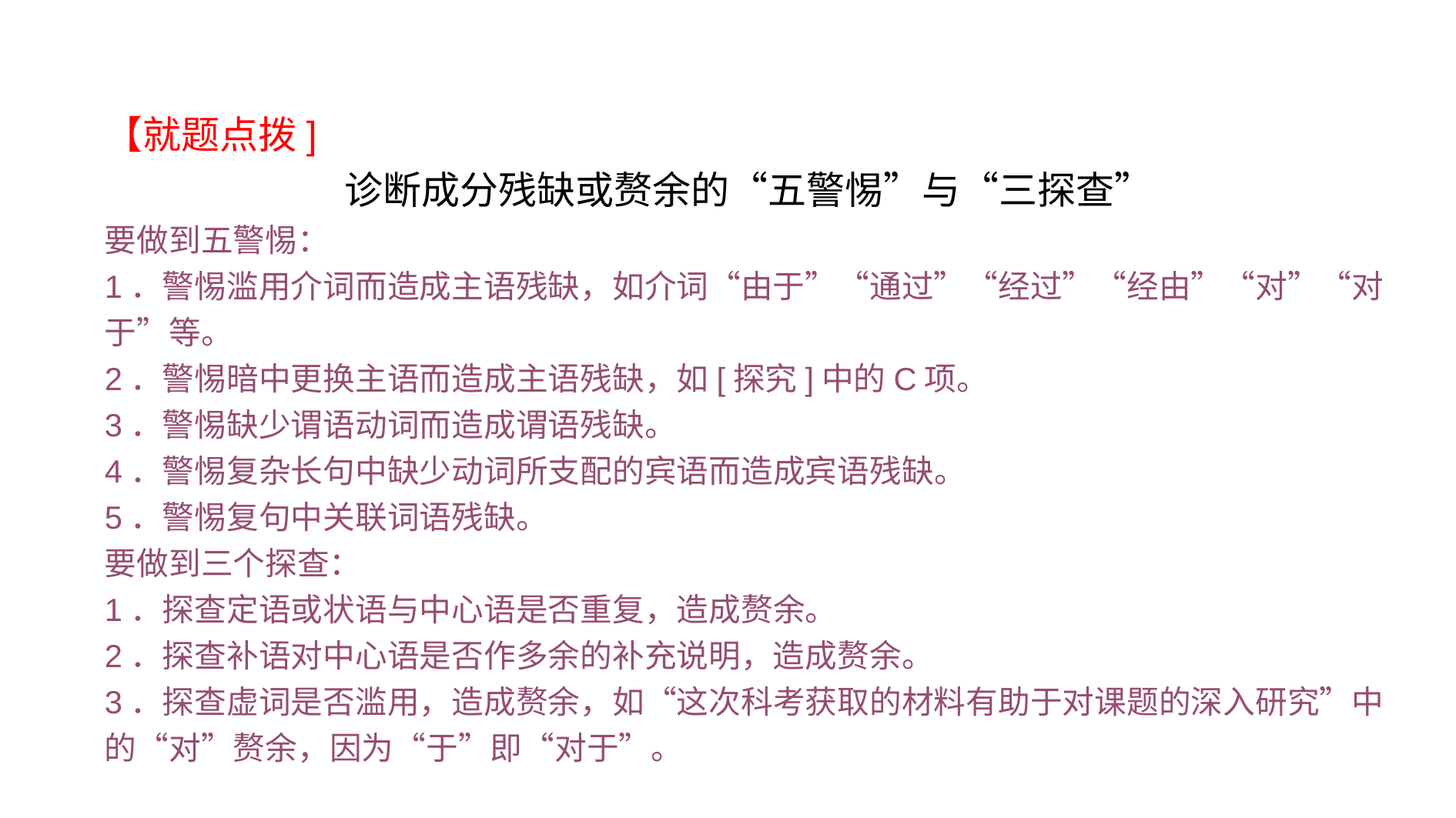

【就题点拨]
诊断成分残缺或赘余的“五警惕”与“三探查”
要做到五警惕：
1．警惕滥用介词而造成主语残缺，如介词“由于”“通过”“经过”“经由”“对”“对于”等。
2．警惕暗中更换主语而造成主语残缺，如[探究]中的C项。
3．警惕缺少谓语动词而造成谓语残缺。
4．警惕复杂长句中缺少动词所支配的宾语而造成宾语残缺。
5．警惕复句中关联词语残缺。
要做到三个探查：
1．探查定语或状语与中心语是否重复，造成赘余。
2．探查补语对中心语是否作多余的补充说明，造成赘余。
3．探查虚词是否滥用，造成赘余，如“这次科考获取的材料有助于对课题的深入研究”中的“对”赘余，因为“于”即“对于”。